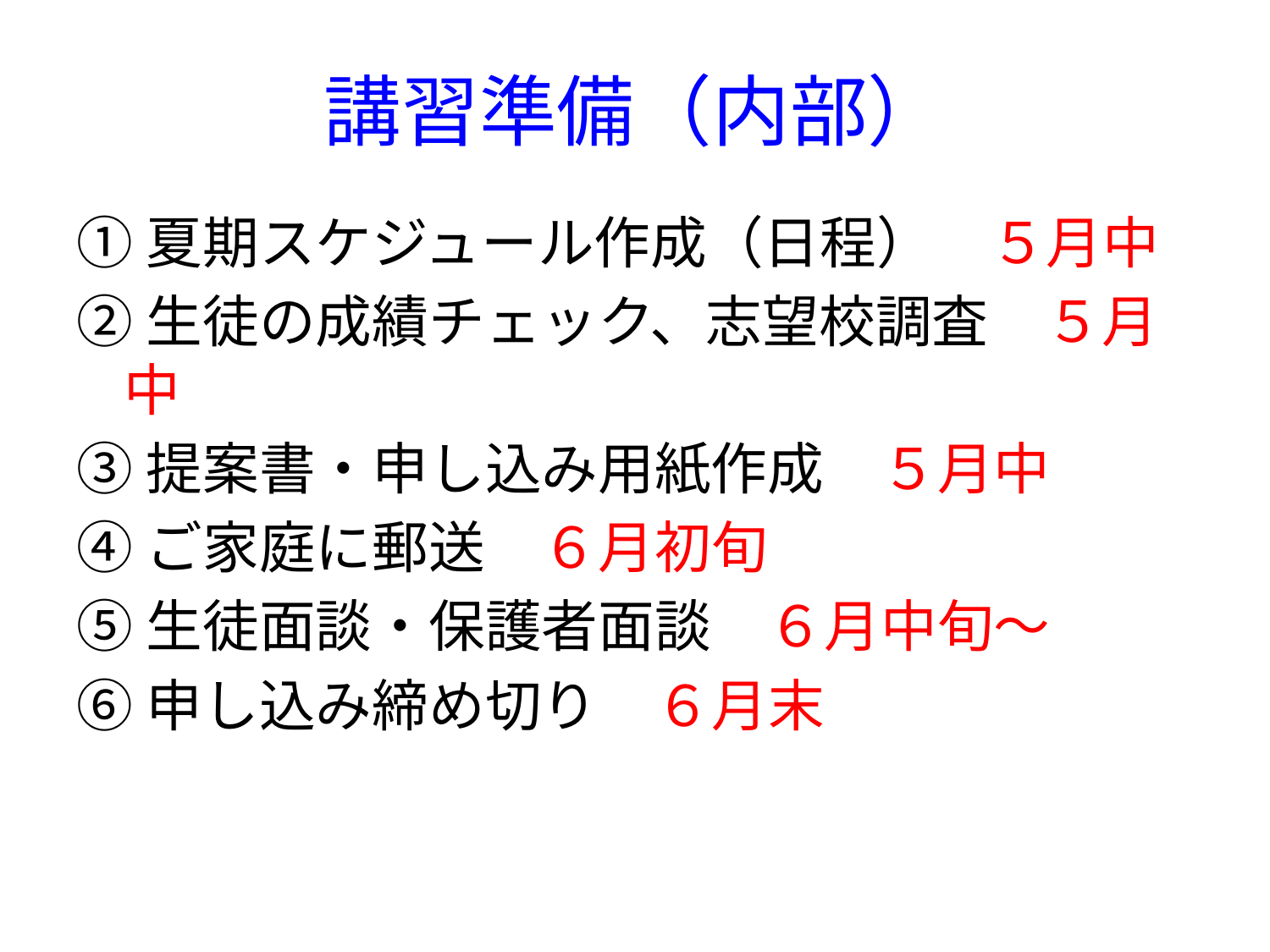

# 講習準備（内部）
①夏期スケジュール作成（日程）　５月中
②生徒の成績チェック、志望校調査　５月中
③提案書・申し込み用紙作成　５月中
④ご家庭に郵送　６月初旬
⑤生徒面談・保護者面談　６月中旬～
⑥申し込み締め切り　６月末